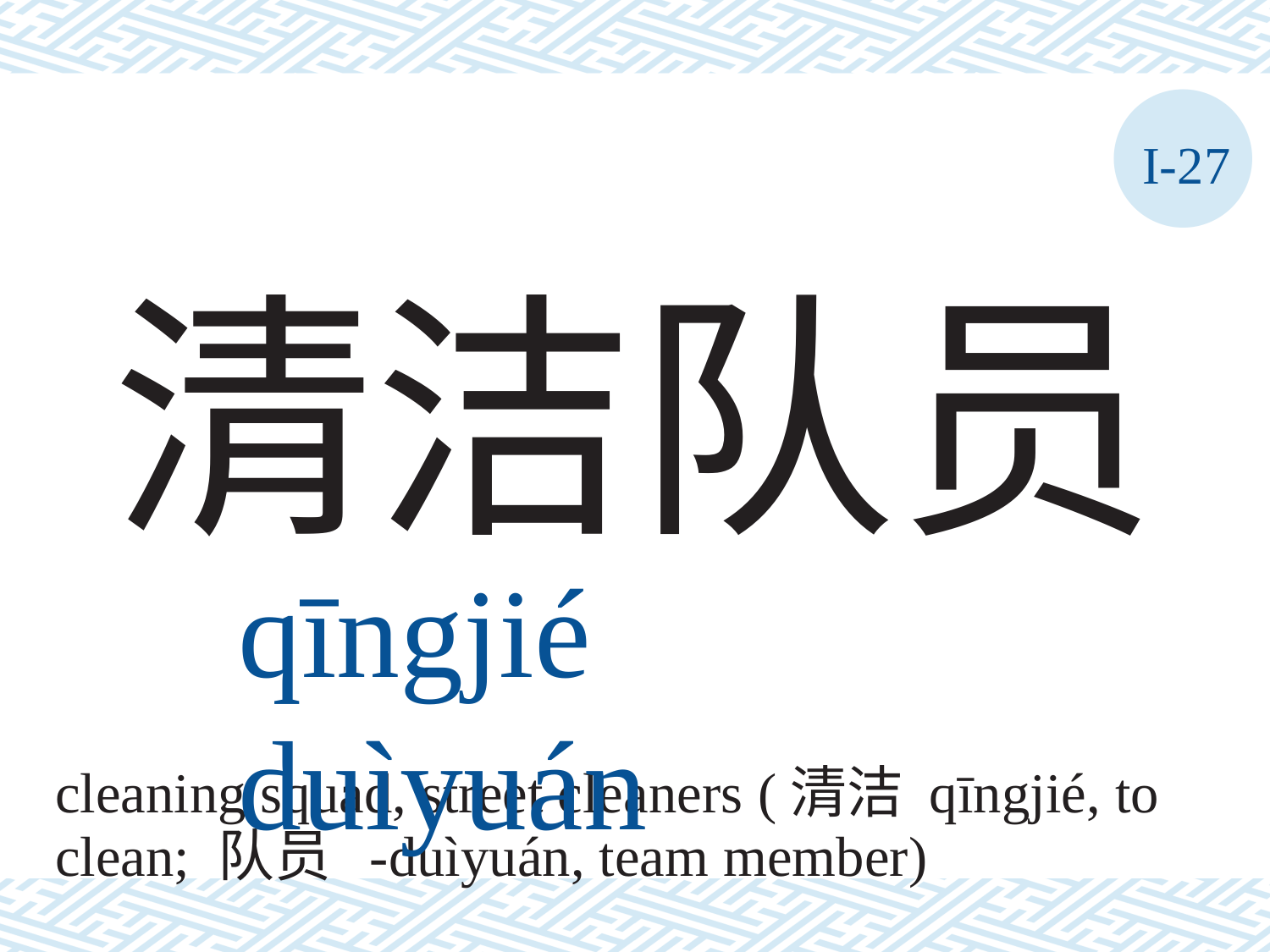

I-27
清洁队员
qīngjié	duìyuán
cleaning squad, street cleaners (清洁 qīngjié, to
clean; 队员  -duìyuán, team member)